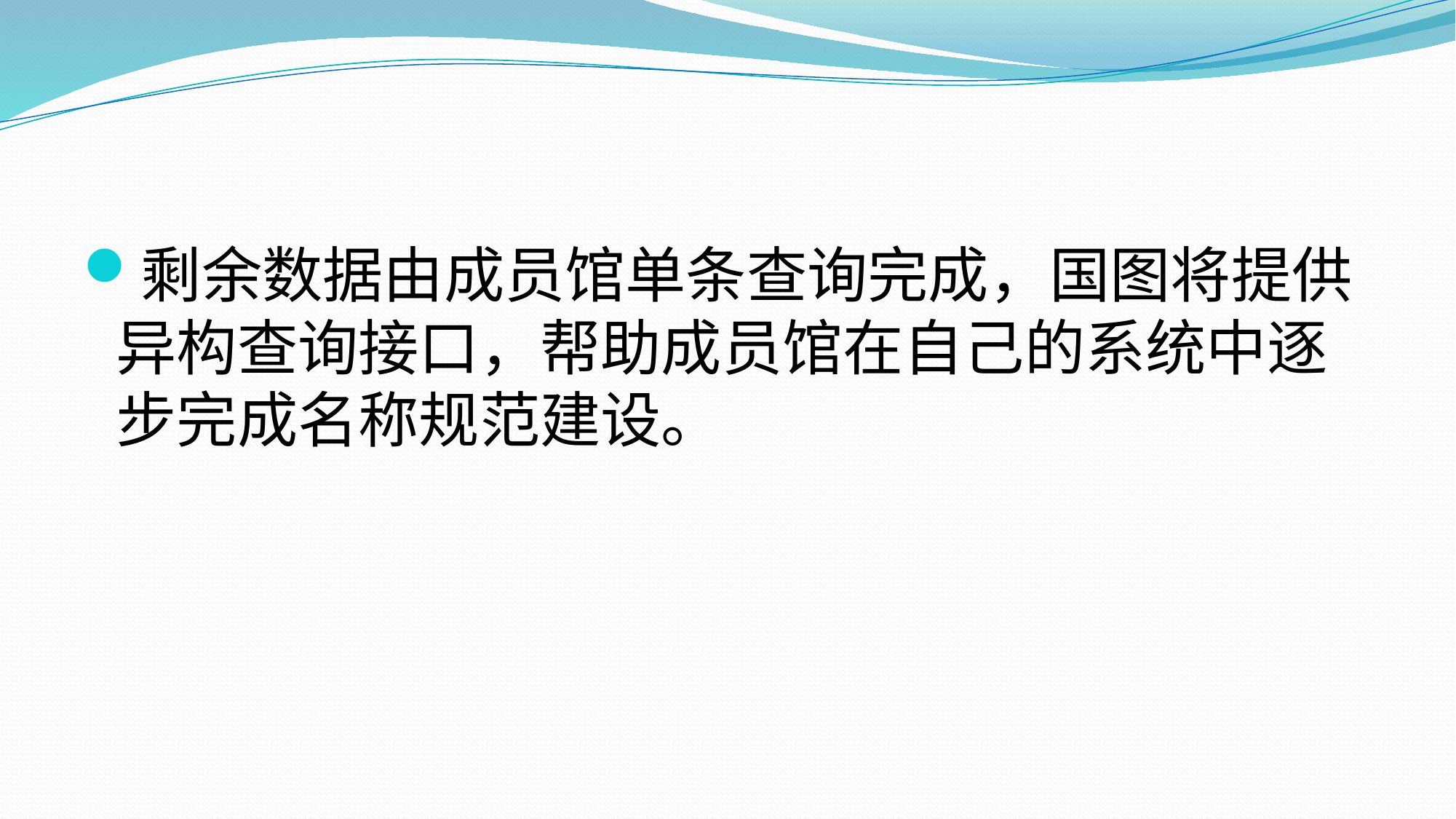

#
剩余数据由成员馆单条查询完成，国图将提供异构查询接口，帮助成员馆在自己的系统中逐步完成名称规范建设。